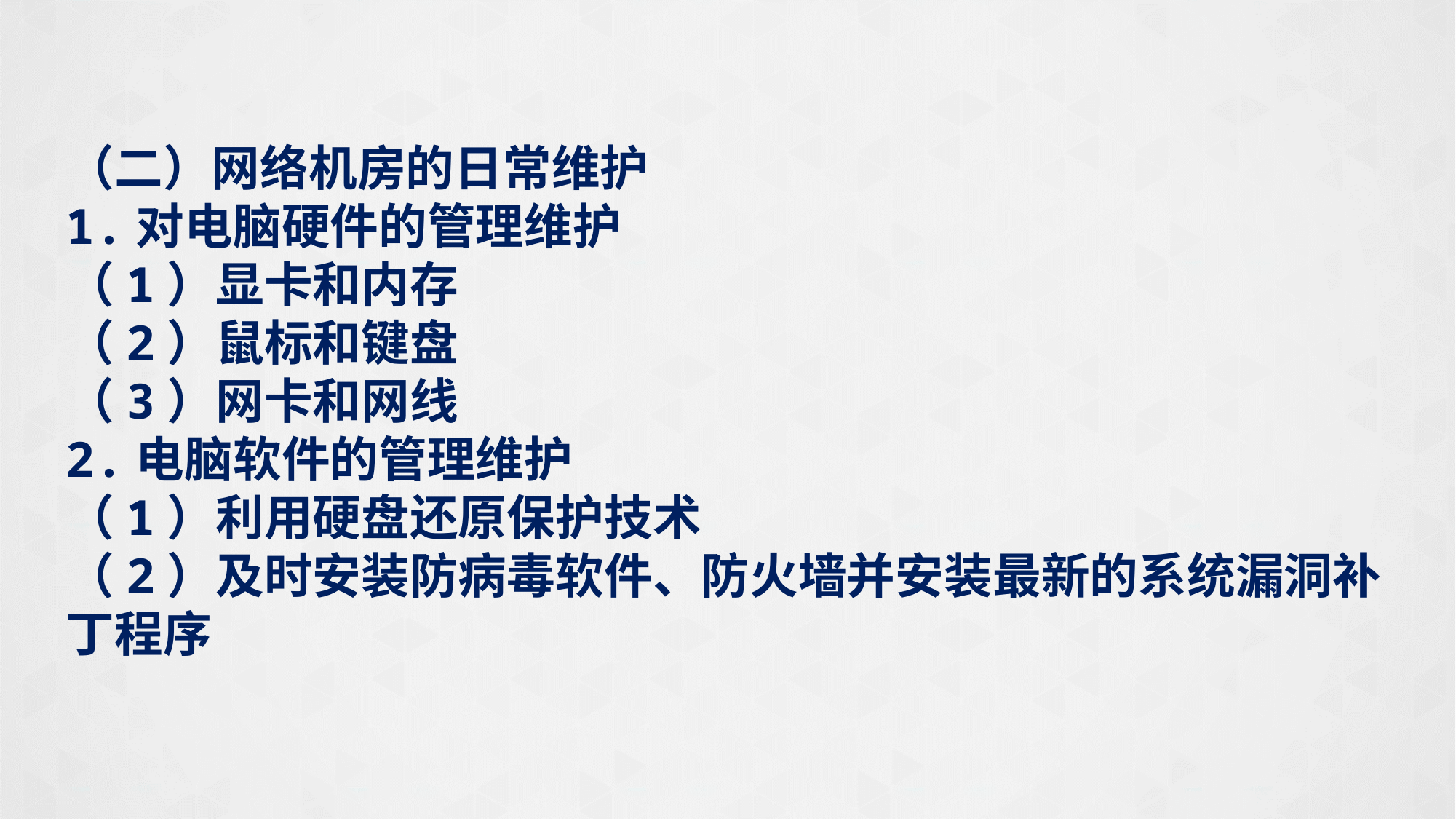

（二）网络机房的日常维护
1.对电脑硬件的管理维护
（1）显卡和内存
（2）鼠标和键盘
（3）网卡和网线
2.电脑软件的管理维护
（1）利用硬盘还原保护技术
（2）及时安装防病毒软件、防火墙并安装最新的系统漏洞补丁程序